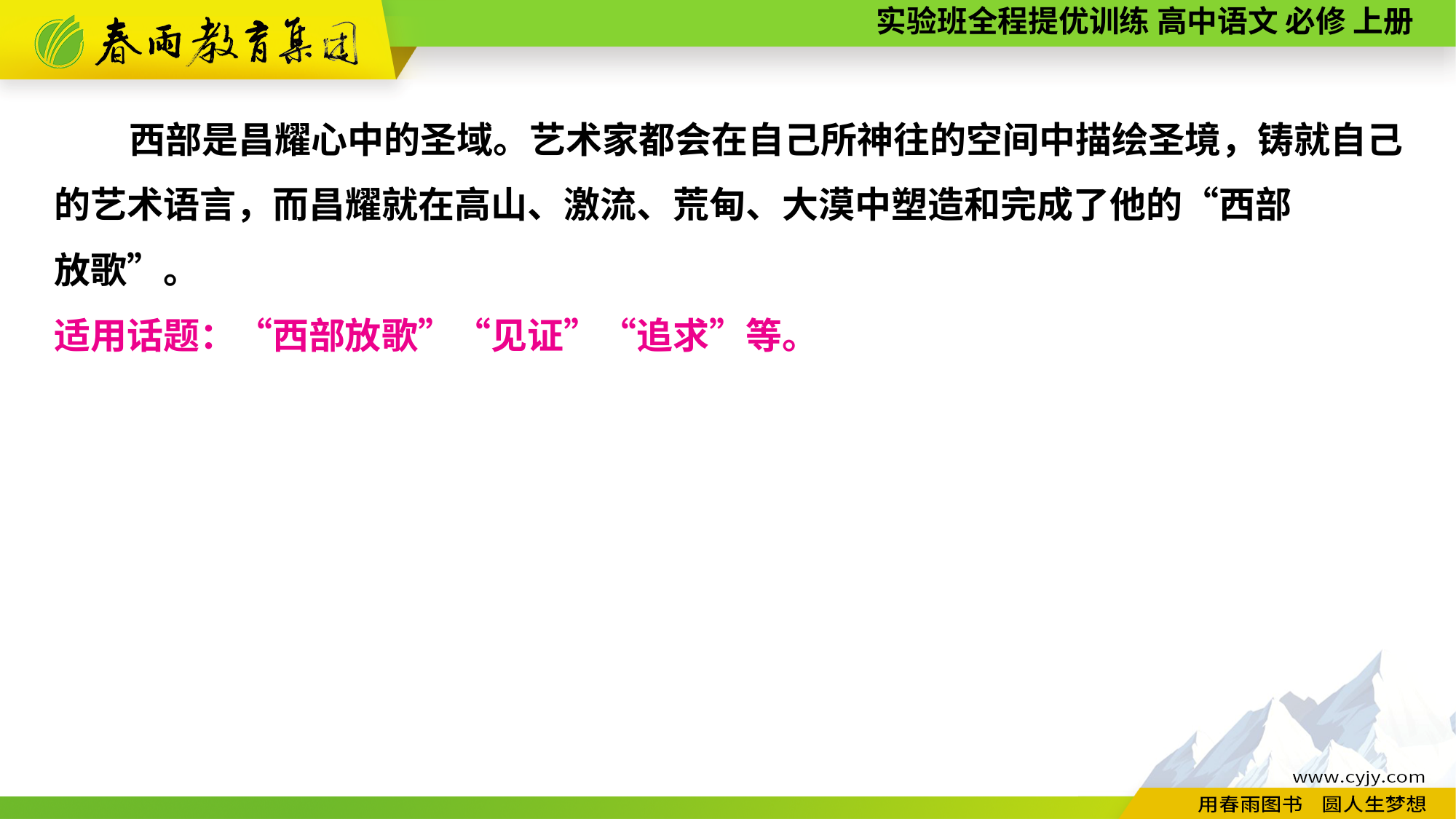

西部是昌耀心中的圣域。艺术家都会在自己所神往的空间中描绘圣境，铸就自己的艺术语言，而昌耀就在高山、激流、荒甸、大漠中塑造和完成了他的“西部
放歌”。
适用话题：“西部放歌”“见证”“追求”等。